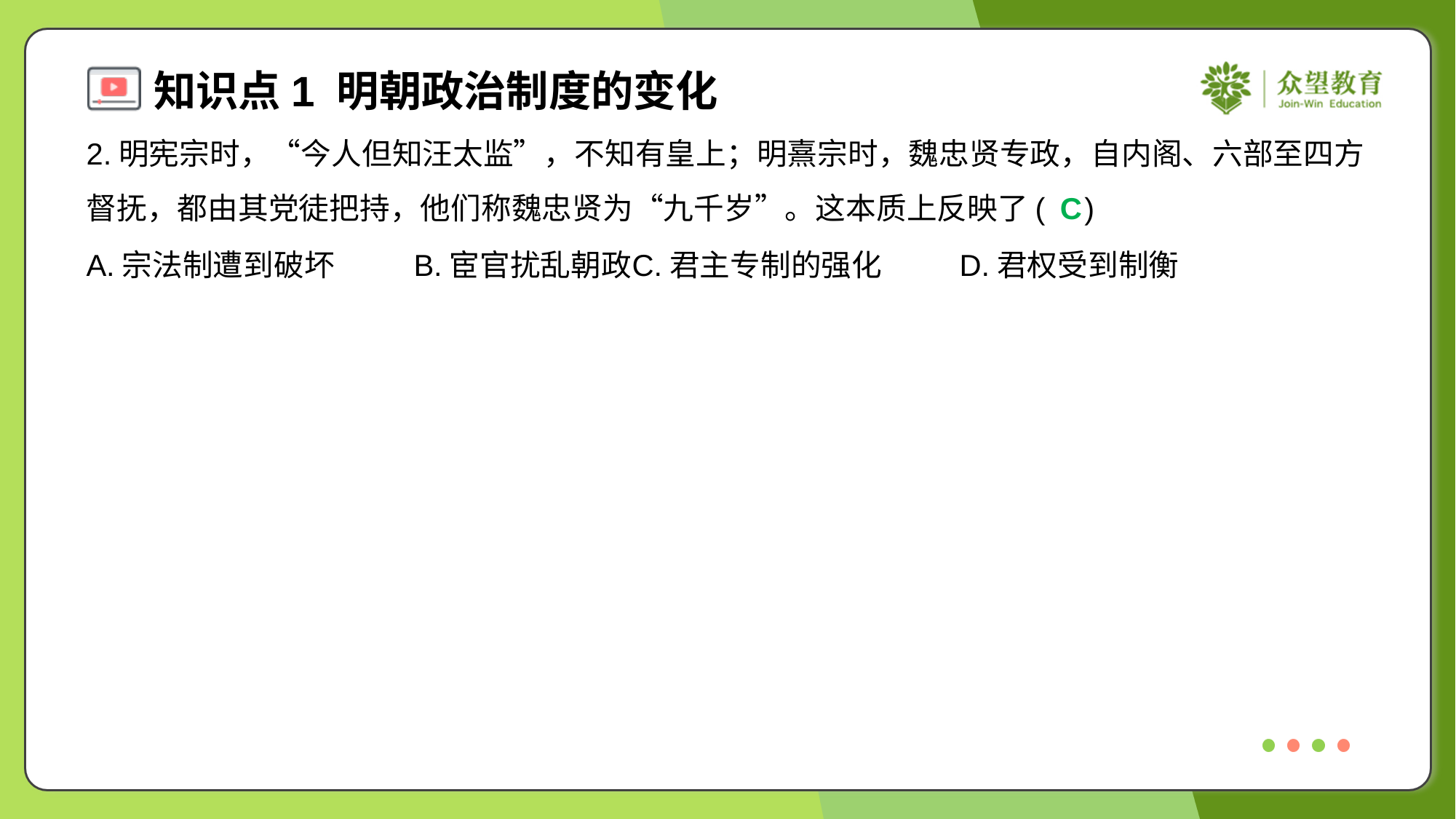

2.明宪宗时，“今人但知汪太监”，不知有皇上；明熹宗时，魏忠贤专政，自内阁、六部至四方
督抚，都由其党徒把持，他们称魏忠贤为“九千岁”。这本质上反映了(     )
C
A.宗法制遭到破坏	B.宦官扰乱朝政	C.君主专制的强化	D.君权受到制衡